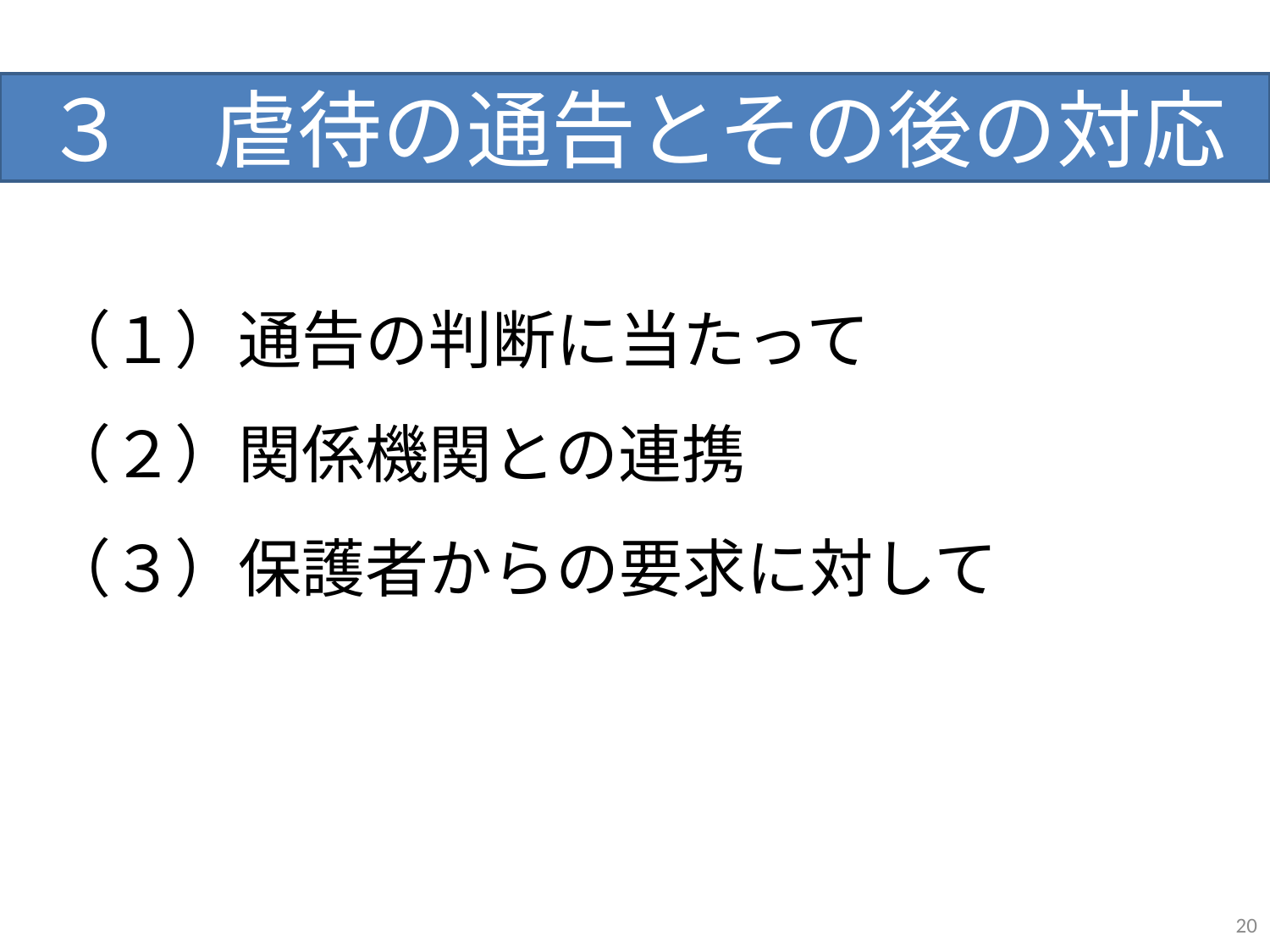

３　虐待の通告とその後の対応
（１）通告の判断に当たって
（２）関係機関との連携
（３）保護者からの要求に対して
20